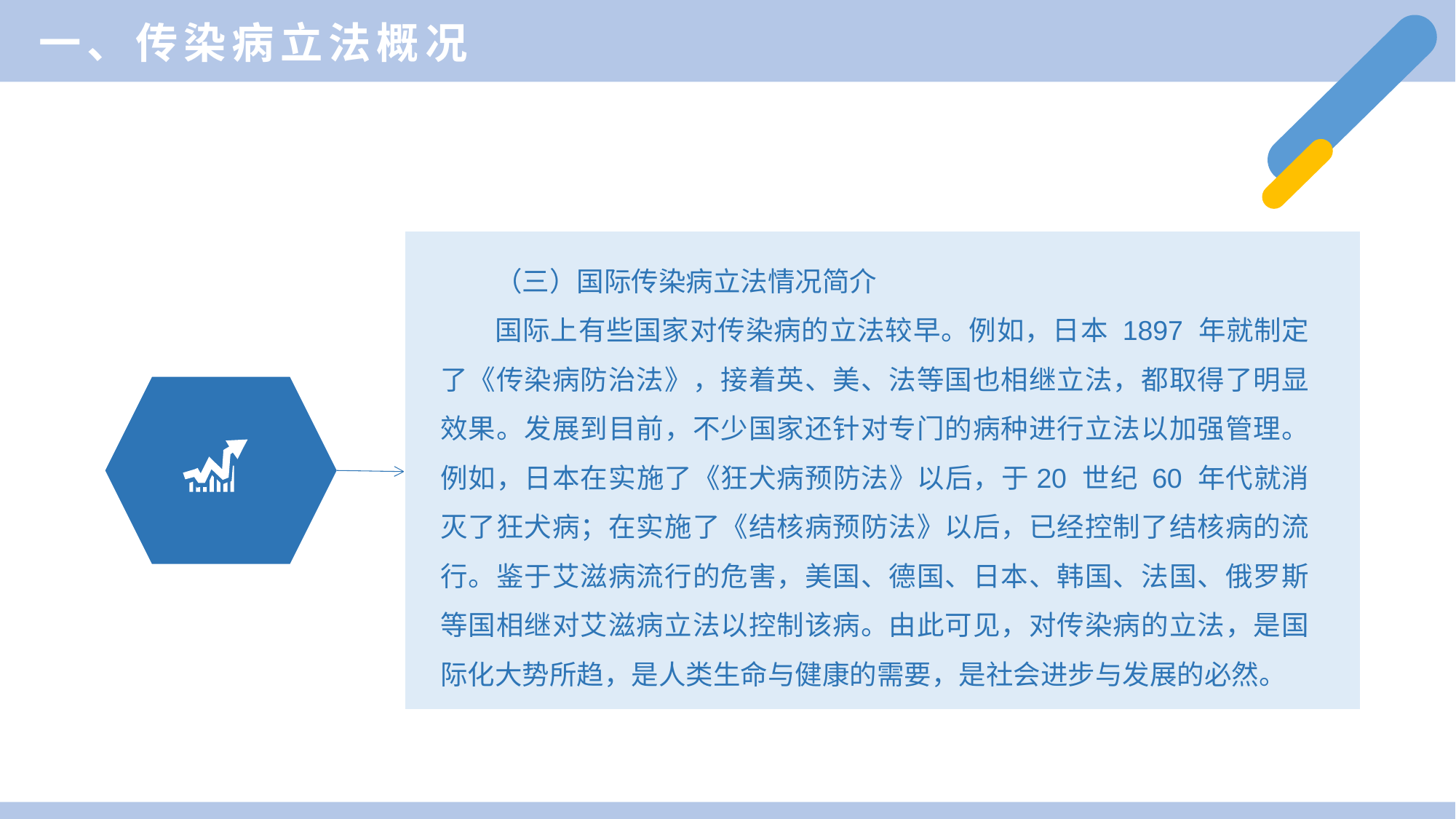

一、传染病立法概况

（三）国际传染病立法情况简介
国际上有些国家对传染病的立法较早。例如，日本 1897 年就制定了《传染病防治法》，接着英、美、法等国也相继立法，都取得了明显效果。发展到目前，不少国家还针对专门的病种进行立法以加强管理。例如，日本在实施了《狂犬病预防法》以后，于20 世纪 60 年代就消灭了狂犬病；在实施了《结核病预防法》以后，已经控制了结核病的流行。鉴于艾滋病流行的危害，美国、德国、日本、韩国、法国、俄罗斯等国相继对艾滋病立法以控制该病。由此可见，对传染病的立法，是国际化大势所趋，是人类生命与健康的需要，是社会进步与发展的必然。